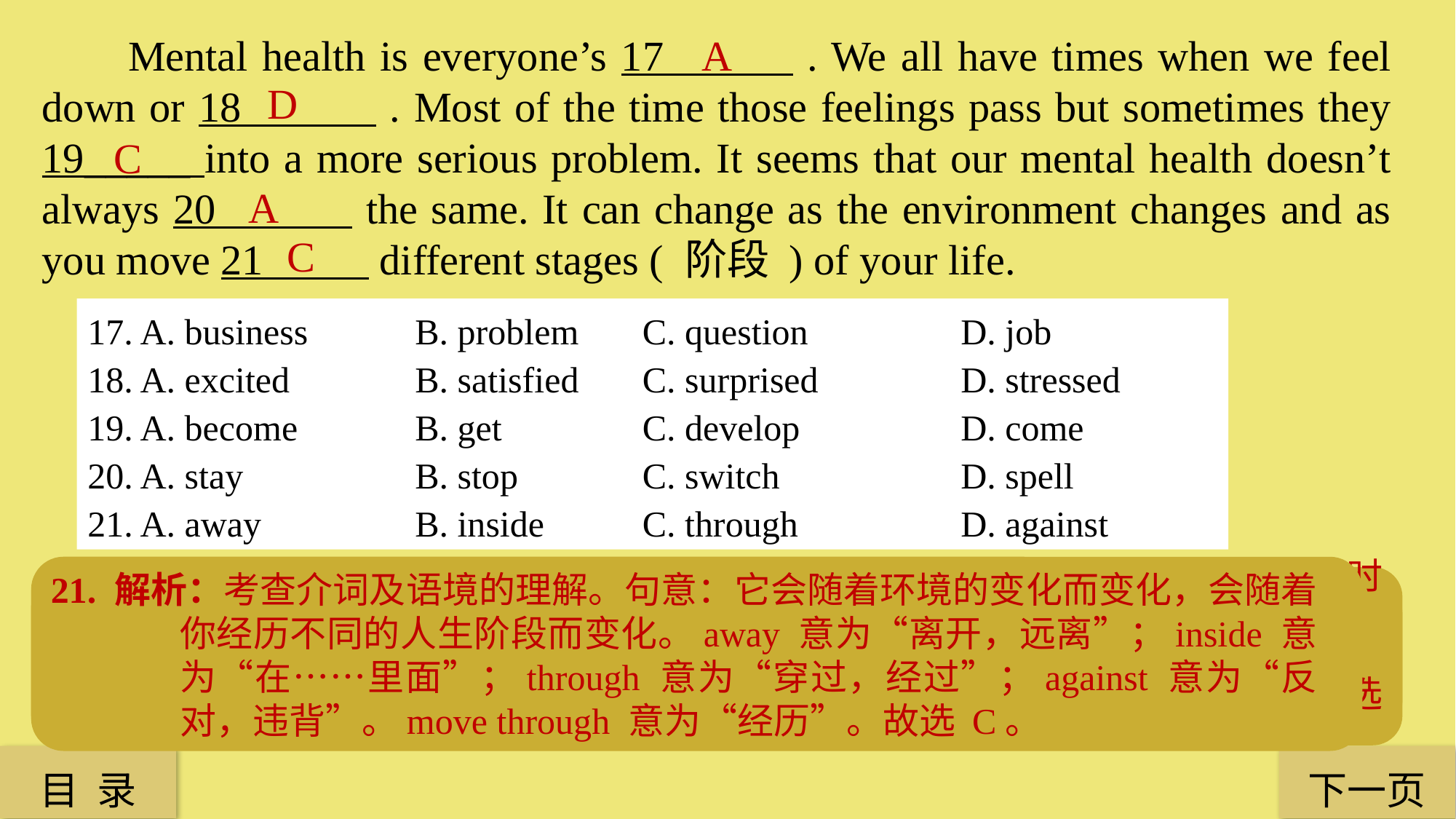

Mental health is everyone’s 17          . We all have times when we feel down or 18           . Most of the time those feelings pass but sometimes they 19_____ into a more serious problem. It seems that our mental health doesn’t always 20           the same. It can change as the environment changes and as you move 21           different stages ( 阶段 ) of your life.
A
D
C
A
C
17. A. business 	B. problem 	 C. question 		D. job
18. A. excited 	 	B. satisfied 	 C. surprised 	 	D. stressed
19. A. become 	B. get 		 C. develop 		D. come
20. A. stay 		B. stop 	 C. switch 		D. spell
21. A. away 		B. inside 	 C. through 		D. against
19. 解析：考查动词及语境的理解。句意：大多数时候这些感受会过去，但是有时候他们会发展成一个严重的问题。become 意为“变得”；get 意为“得到”；develop 意为“发展”；come 意为“来”。根据句意可知，develop 符合句意，故选 C。
21. 解析：考查介词及语境的理解。句意：它会随着环境的变化而变化，会随着你经历不同的人生阶段而变化。away 意为“离开，远离”；inside 意为“在……里面”；through 意为“穿过，经过”；against 意为“反对，违背”。move through 意为“经历”。故选 C。
20. 解析：考查动词及语境的理解。句意：我们的心理健康好像不会一直保持一样。stay 意为“保持”；stop 意为“停止”；switch 意为“改变”；spell 意为“拼写”。根据句意，stay 符合句意，故选 A。
18. 解析：考查形容词及语境的理解。句意：我们都有感觉心情不好或有压力的时候。excited意为“兴奋的”；satisfied 意为“满足的，满意的”；surprised 意为“惊奇的”；stressed 意为“有压力的”。根据句意可知，这里是说每个人都会有心理上的问题，所以这里应该是感觉有压力。故选 D。
17. 解析：考查名词及语境的理解。句意：心理健康是每个人自己的事情。business 意为“事情”；problem 意为“问题”；question 意为“问题”；job 意为“工作”。选 A 符合句意。